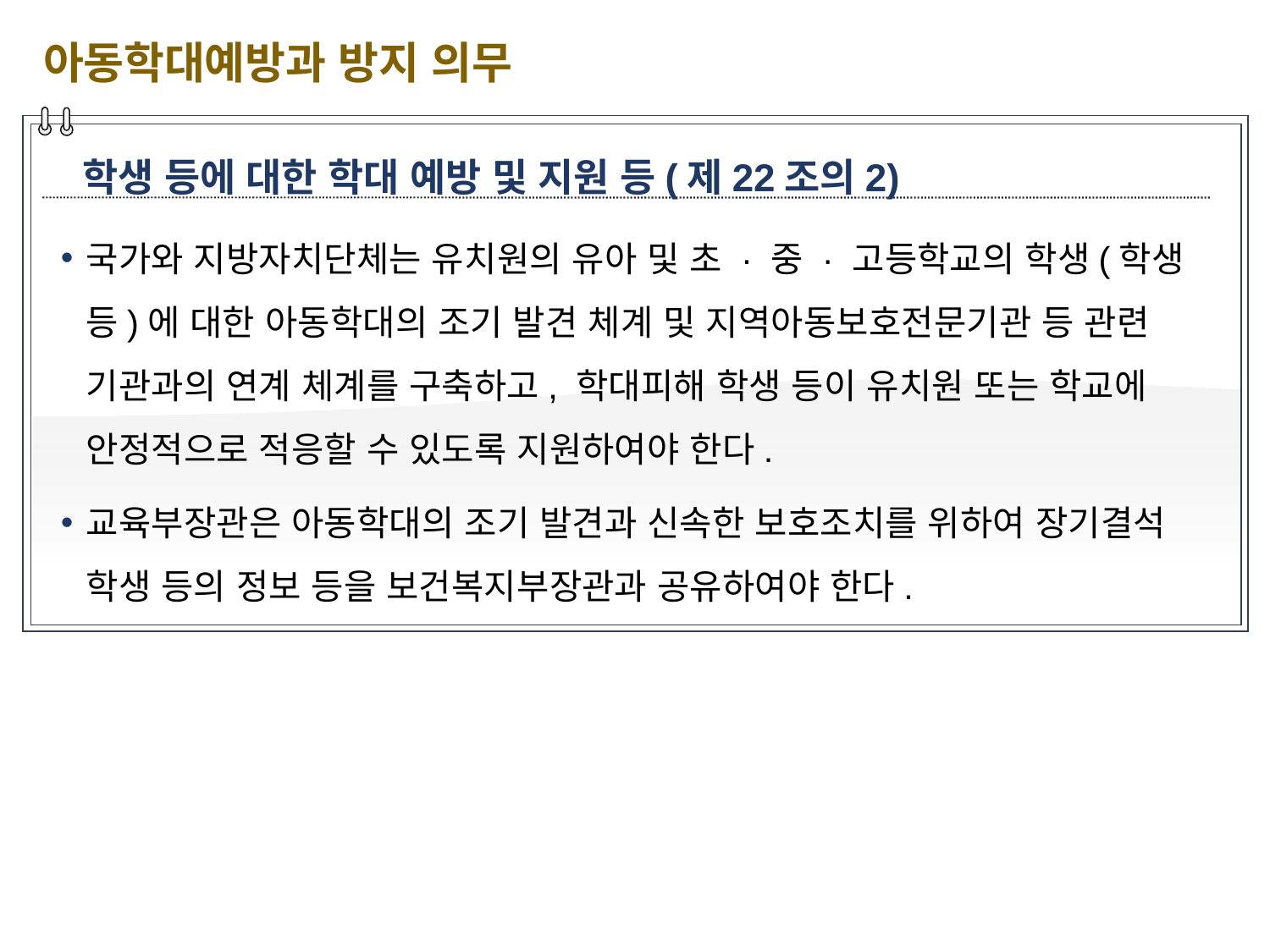

아동학대예방과 방지 의무

학생 등에 대한 학대 예방 및 지원 등(제22조의2)

국가와 지방자치단체는 유치원의 유아 및 초 · 중 · 고등학교의 학생(학생 등)에 대한 아동학대의 조기 발견 체계 및 지역아동보호전문기관 등 관련 기관과의 연계 체계를 구축하고, 학대피해 학생 등이 유치원 또는 학교에 안정적으로 적응할 수 있도록 지원하여야 한다.
교육부장관은 아동학대의 조기 발견과 신속한 보호조치를 위하여 장기결석 학생 등의 정보 등을 보건복지부장관과 공유하여야 한다.